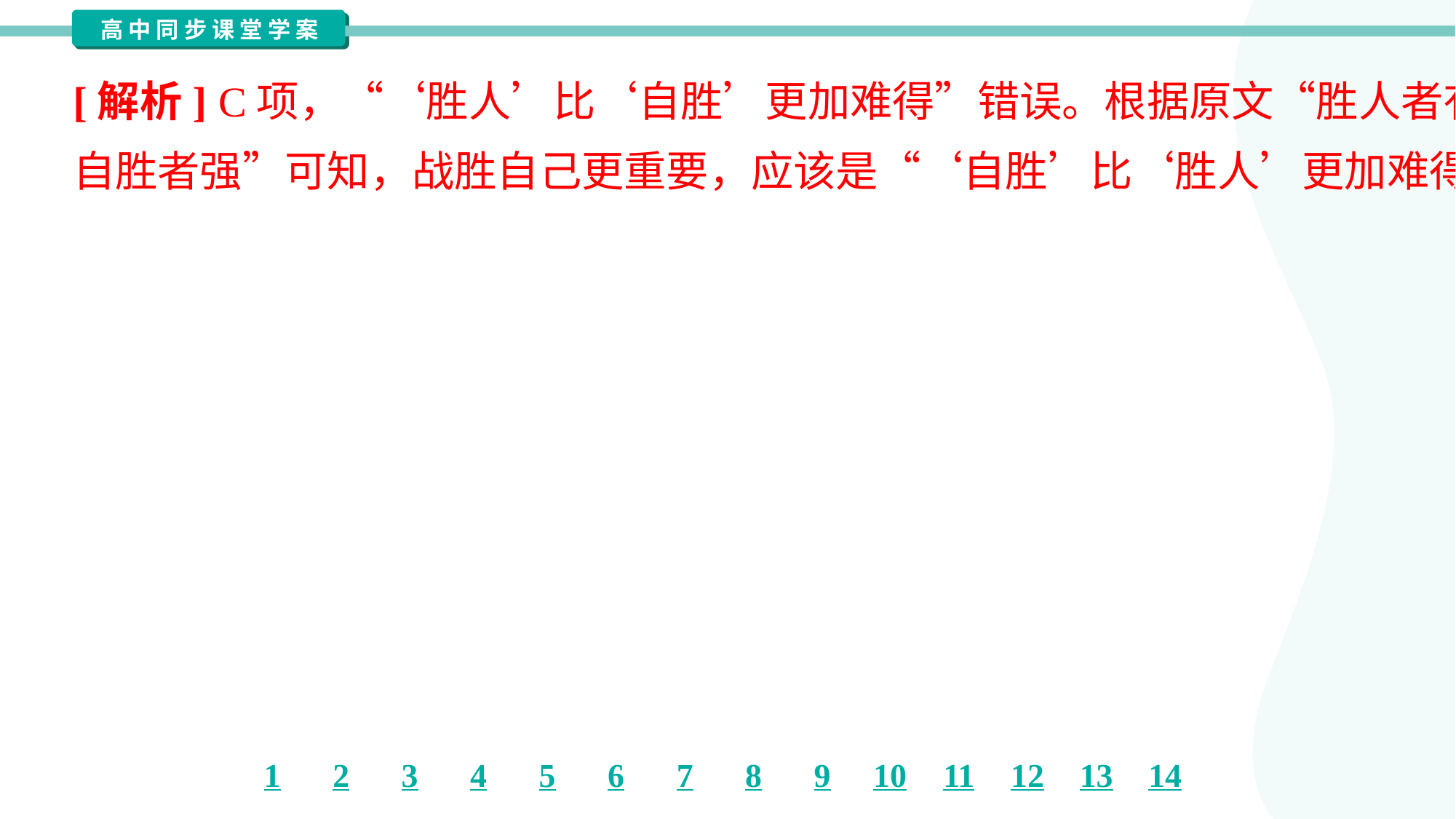

[解析] C项，“‘胜人’比‘自胜’更加难得”错误。根据原文“胜人者有力，
自胜者强”可知，战胜自己更重要，应该是“‘自胜’比‘胜人’更加难得”。